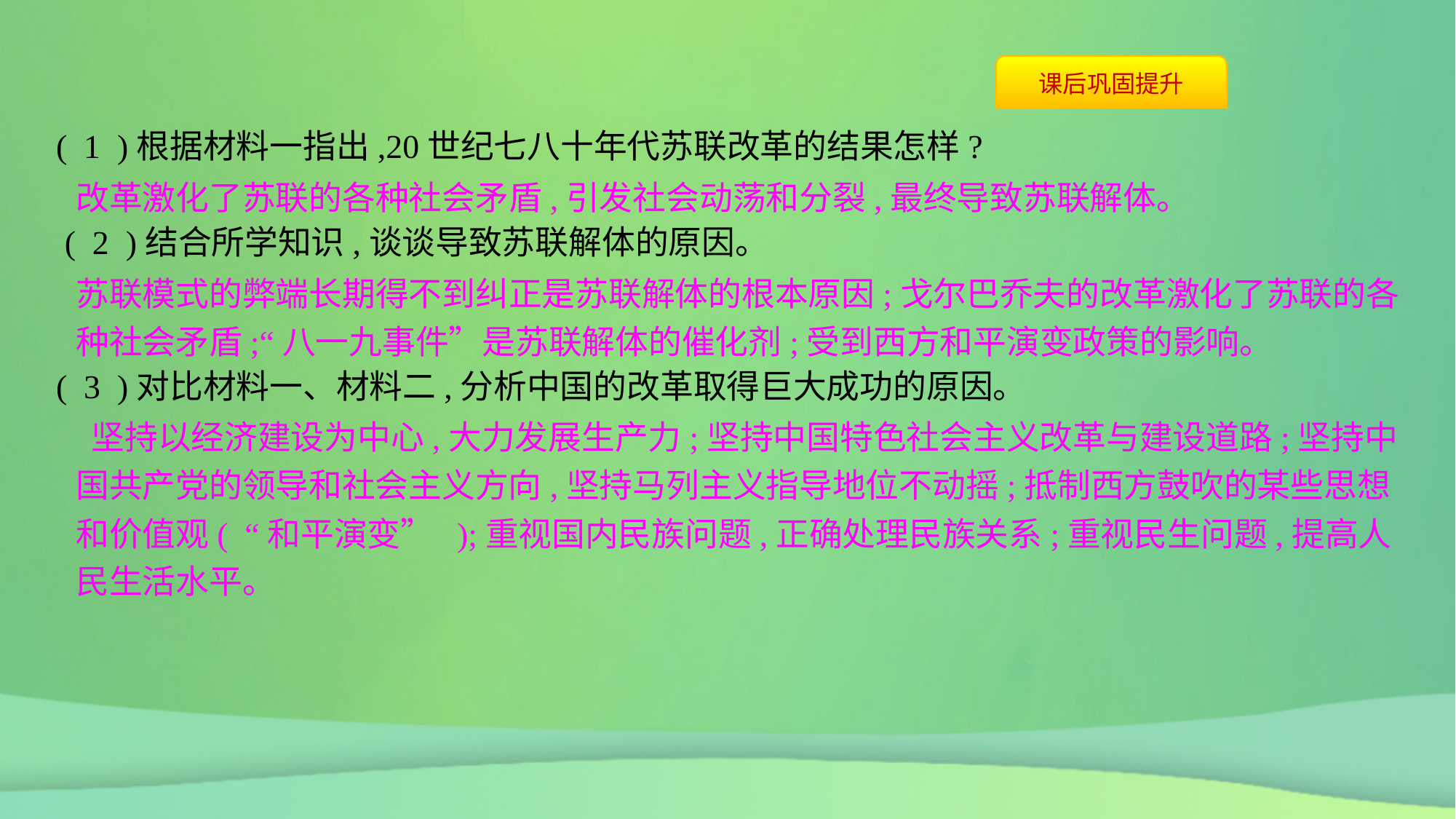

(  1  )根据材料一指出,20世纪七八十年代苏联改革的结果怎样?

 (  2  )结合所学知识,谈谈导致苏联解体的原因。

(  3  )对比材料一、材料二,分析中国的改革取得巨大成功的原因。
改革激化了苏联的各种社会矛盾,引发社会动荡和分裂,最终导致苏联解体。

苏联模式的弊端长期得不到纠正是苏联解体的根本原因;戈尔巴乔夫的改革激化了苏联的各种社会矛盾;“八一九事件”是苏联解体的催化剂;受到西方和平演变政策的影响。

 坚持以经济建设为中心,大力发展生产力;坚持中国特色社会主义改革与建设道路;坚持中国共产党的领导和社会主义方向,坚持马列主义指导地位不动摇;抵制西方鼓吹的某些思想和价值观(  “和平演变”  );重视国内民族问题,正确处理民族关系;重视民生问题,提高人民生活水平。